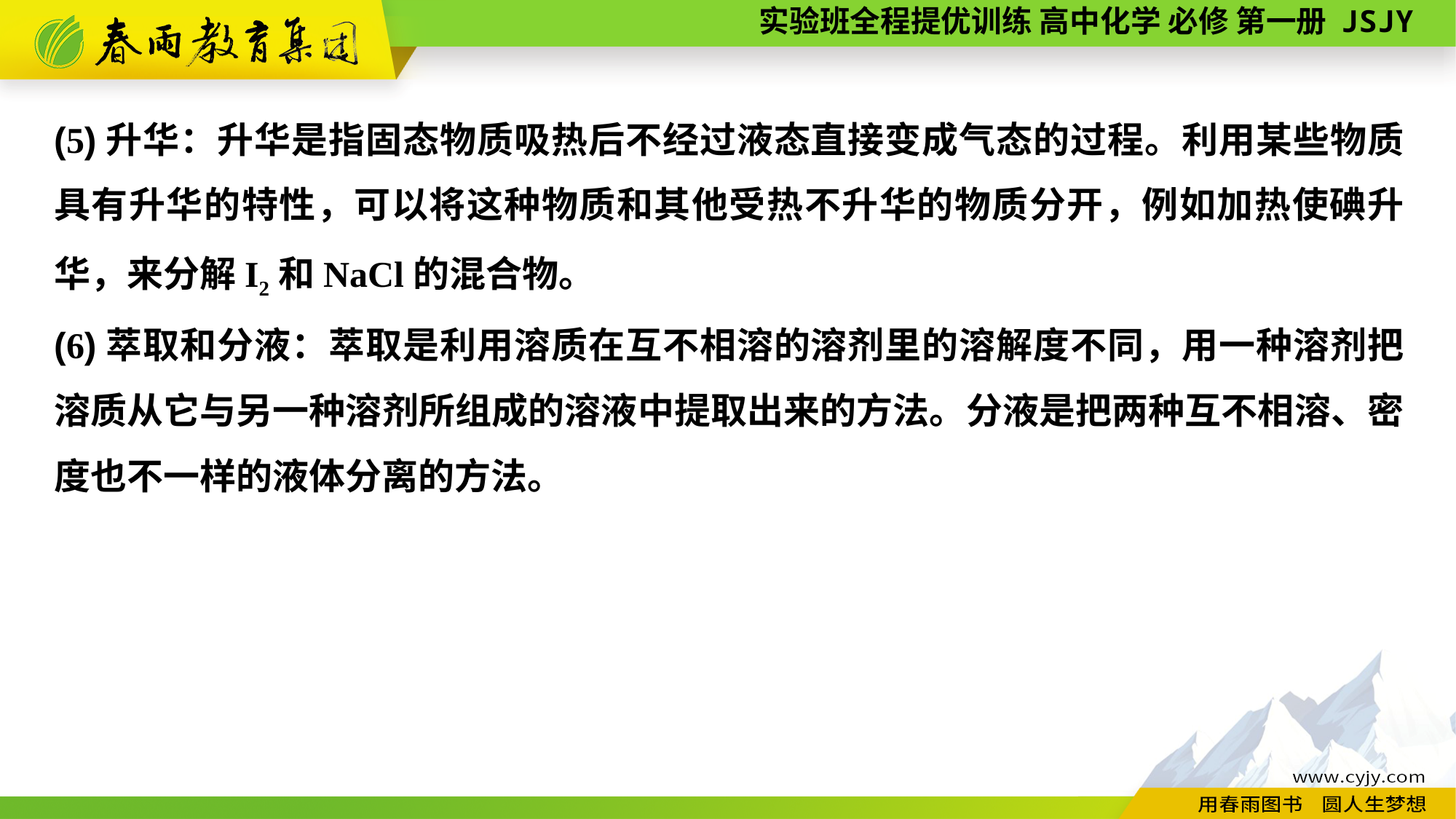

(5)升华：升华是指固态物质吸热后不经过液态直接变成气态的过程。利用某些物质具有升华的特性，可以将这种物质和其他受热不升华的物质分开，例如加热使碘升华，来分解I2和NaCl的混合物。
(6)萃取和分液：萃取是利用溶质在互不相溶的溶剂里的溶解度不同，用一种溶剂把溶质从它与另一种溶剂所组成的溶液中提取出来的方法。分液是把两种互不相溶、密度也不一样的液体分离的方法。